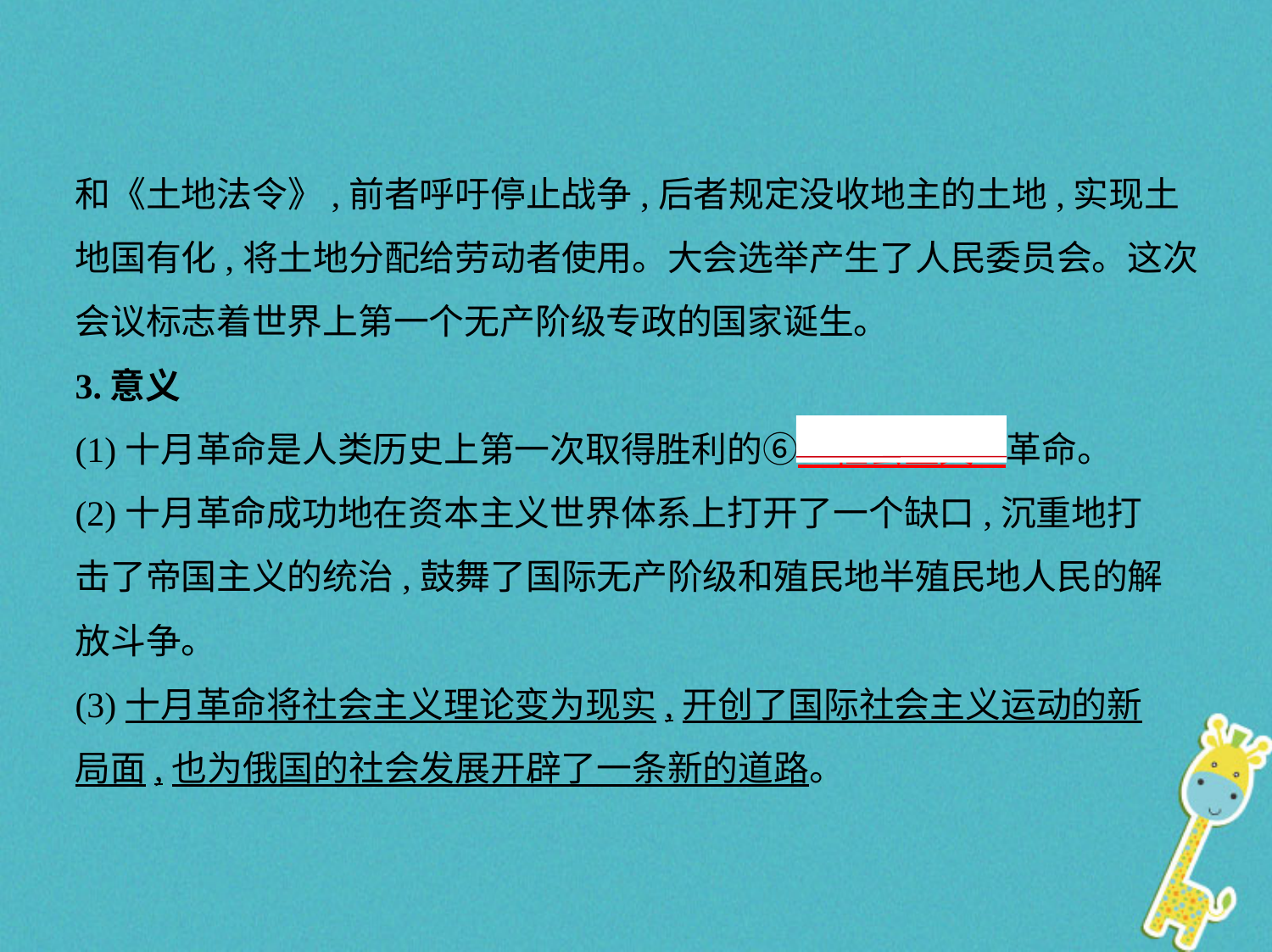

和《土地法令》,前者呼吁停止战争,后者规定没收地主的土地,实现土
地国有化,将土地分配给劳动者使用。大会选举产生了人民委员会。这次会议标志着世界上第一个无产阶级专政的国家诞生。
3.意义
(1)十月革命是人类历史上第一次取得胜利的⑥　社会主义    革命。
(2)十月革命成功地在资本主义世界体系上打开了一个缺口,沉重地打
击了帝国主义的统治,鼓舞了国际无产阶级和殖民地半殖民地人民的解
放斗争。
(3)十月革命将社会主义理论变为现实,开创了国际社会主义运动的新
局面,也为俄国的社会发展开辟了一条新的道路。